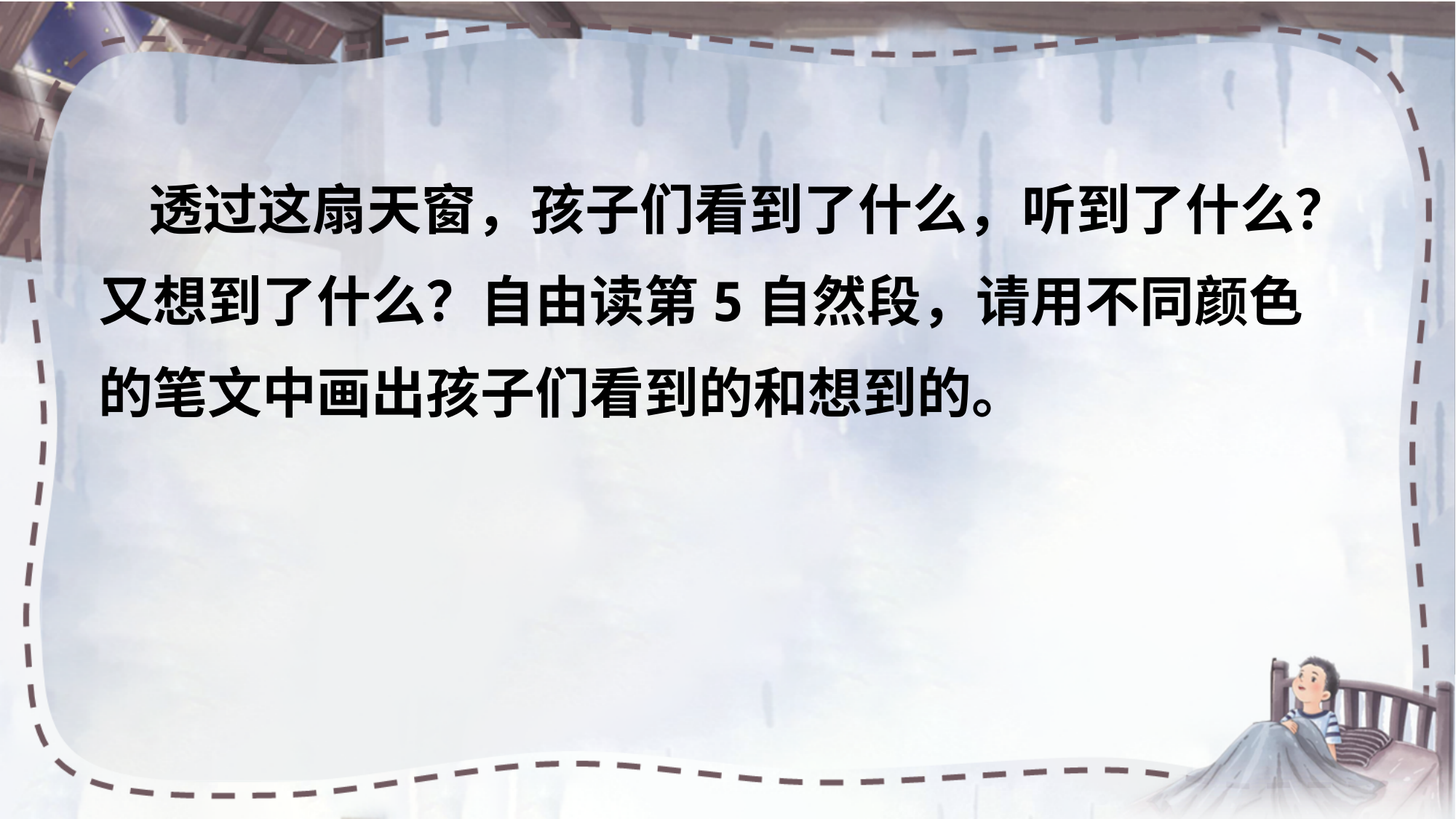

透过这扇天窗，孩子们看到了什么，听到了什么？又想到了什么？自由读第5自然段，请用不同颜色的笔文中画出孩子们看到的和想到的。